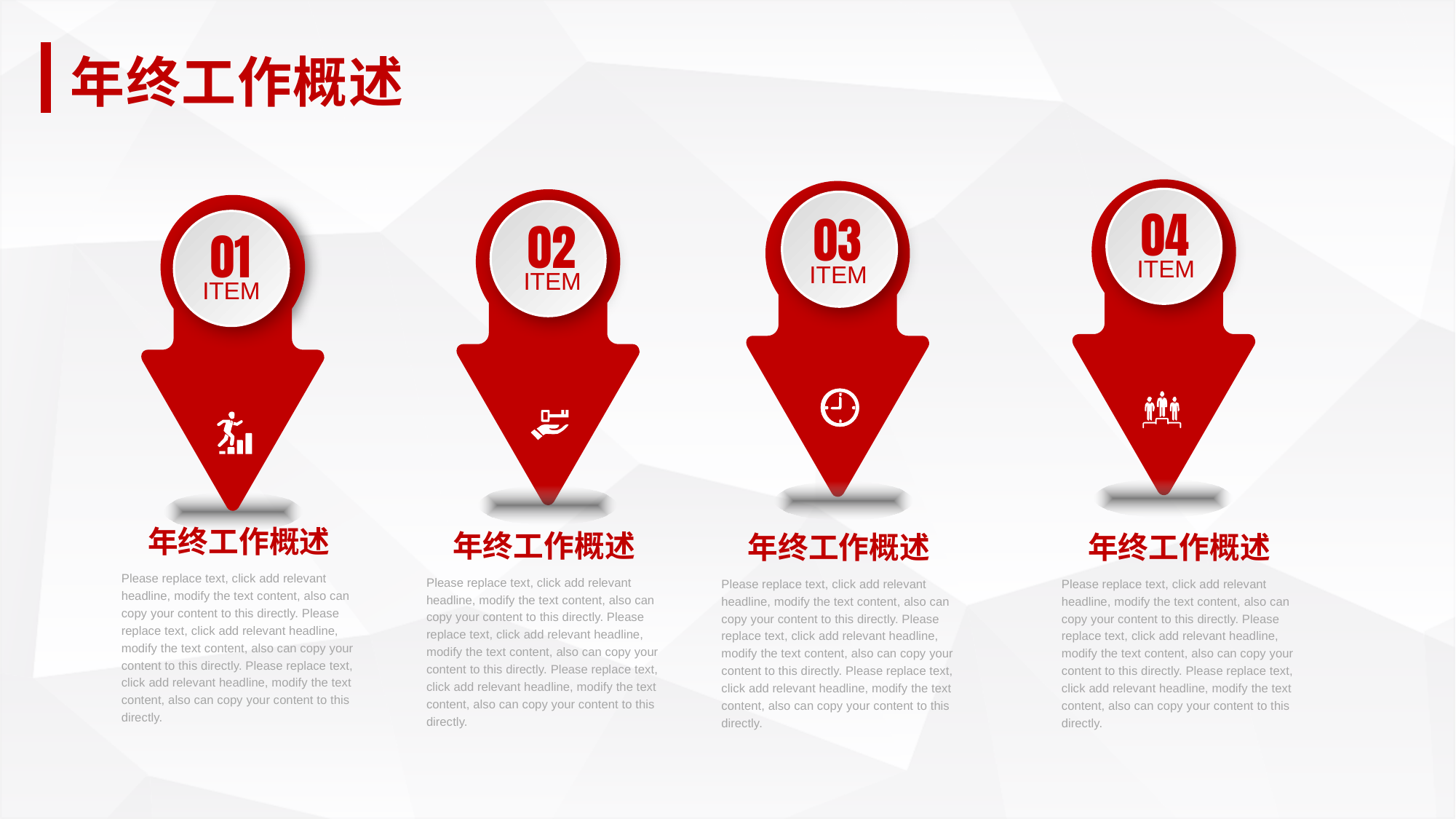

年终工作概述

04
ITEM
03
ITEM

02
ITEM
01
ITEM

年终工作概述
年终工作概述
年终工作概述
年终工作概述
Please replace text, click add relevant headline, modify the text content, also can copy your content to this directly. Please replace text, click add relevant headline, modify the text content, also can copy your content to this directly. Please replace text, click add relevant headline, modify the text content, also can copy your content to this directly.

Please replace text, click add relevant headline, modify the text content, also can copy your content to this directly. Please replace text, click add relevant headline, modify the text content, also can copy your content to this directly. Please replace text, click add relevant headline, modify the text content, also can copy your content to this directly.

Please replace text, click add relevant headline, modify the text content, also can copy your content to this directly. Please replace text, click add relevant headline, modify the text content, also can copy your content to this directly. Please replace text, click add relevant headline, modify the text content, also can copy your content to this directly.

Please replace text, click add relevant headline, modify the text content, also can copy your content to this directly. Please replace text, click add relevant headline, modify the text content, also can copy your content to this directly. Please replace text, click add relevant headline, modify the text content, also can copy your content to this directly.